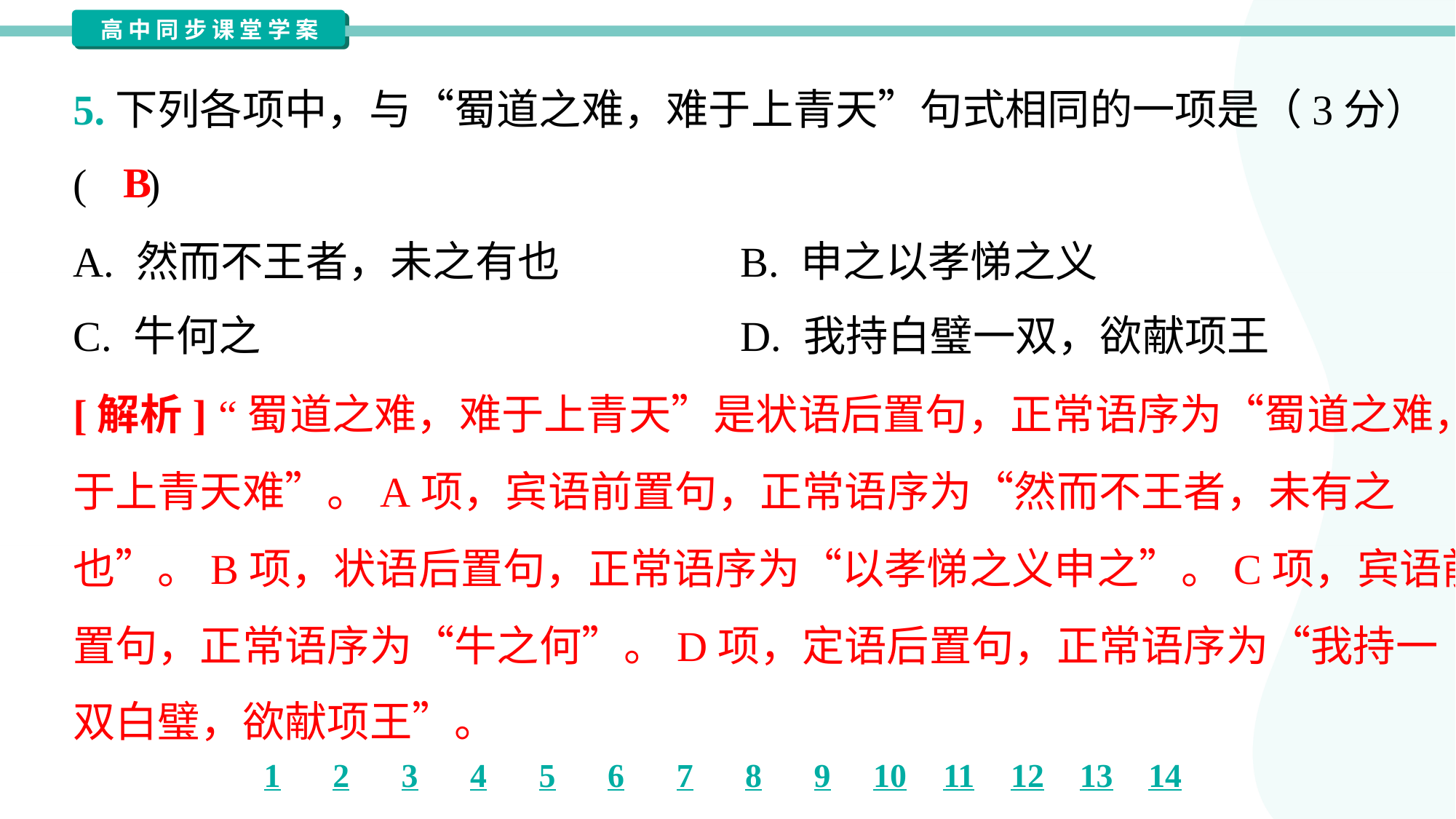

5.下列各项中，与“蜀道之难，难于上青天”句式相同的一项是（3分）
(     )
B
A. 然而不王者，未之有也	B. 申之以孝悌之义
C. 牛何之	D. 我持白璧一双，欲献项王
[解析] “蜀道之难，难于上青天”是状语后置句，正常语序为“蜀道之难，
于上青天难”。A项，宾语前置句，正常语序为“然而不王者，未有之
也”。B项，状语后置句，正常语序为“以孝悌之义申之”。C项，宾语前
置句，正常语序为“牛之何”。D项，定语后置句，正常语序为“我持一
双白璧，欲献项王”。